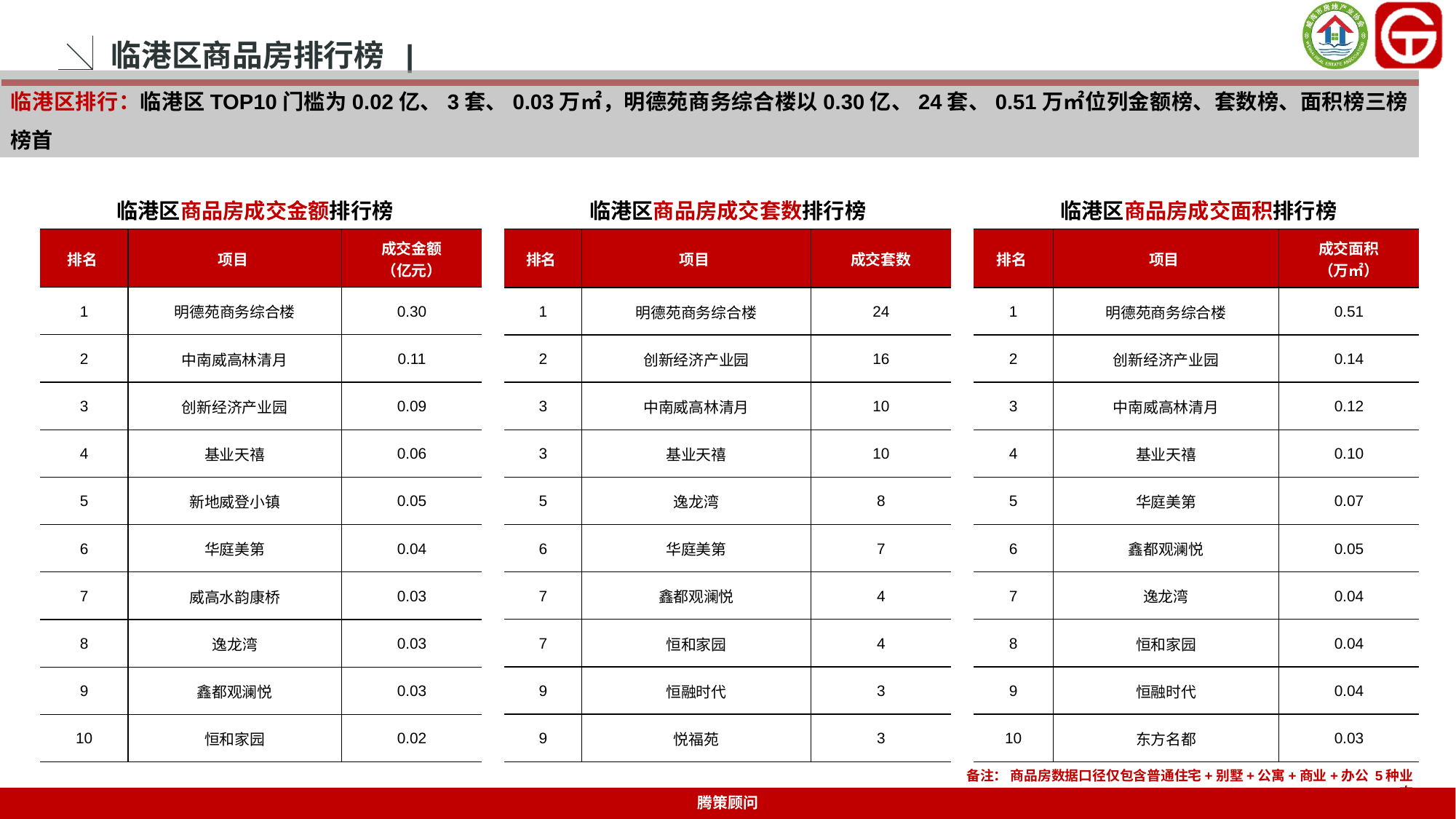

临港区商品房排行榜  |
临港区排行：临港区TOP10门槛为0.02亿、3套、0.03万㎡，明德苑商务综合楼以0.30亿、24套、0.51万㎡位列金额榜、套数榜、面积榜三榜榜首
临港区商品房成交金额排行榜
临港区商品房成交套数排行榜
临港区商品房成交面积排行榜
| 排名 | 项目 | 成交套数 |
| --- | --- | --- |
| 1 | 明德苑商务综合楼 | 24 |
| 2 | 创新经济产业园 | 16 |
| 3 | 中南威高林清月 | 10 |
| 3 | 基业天禧 | 10 |
| 5 | 逸龙湾 | 8 |
| 6 | 华庭美第 | 7 |
| 7 | 鑫都观澜悦 | 4 |
| 7 | 恒和家园 | 4 |
| 9 | 恒融时代 | 3 |
| 9 | 悦福苑 | 3 |
| 排名 | 项目 | 成交面积 （万㎡） |
| --- | --- | --- |
| 1 | 明德苑商务综合楼 | 0.51 |
| 2 | 创新经济产业园 | 0.14 |
| 3 | 中南威高林清月 | 0.12 |
| 4 | 基业天禧 | 0.10 |
| 5 | 华庭美第 | 0.07 |
| 6 | 鑫都观澜悦 | 0.05 |
| 7 | 逸龙湾 | 0.04 |
| 8 | 恒和家园 | 0.04 |
| 9 | 恒融时代 | 0.04 |
| 10 | 东方名都 | 0.03 |
| 排名 | 项目 | 成交金额 （亿元） |
| --- | --- | --- |
| 1 | 明德苑商务综合楼 | 0.30 |
| 2 | 中南威高林清月 | 0.11 |
| 3 | 创新经济产业园 | 0.09 |
| 4 | 基业天禧 | 0.06 |
| 5 | 新地威登小镇 | 0.05 |
| 6 | 华庭美第 | 0.04 |
| 7 | 威高水韵康桥 | 0.03 |
| 8 | 逸龙湾 | 0.03 |
| 9 | 鑫都观澜悦 | 0.03 |
| 10 | 恒和家园 | 0.02 |

备注： 商品房数据口径仅包含普通住宅+别墅+公寓+商业+办公 5种业态